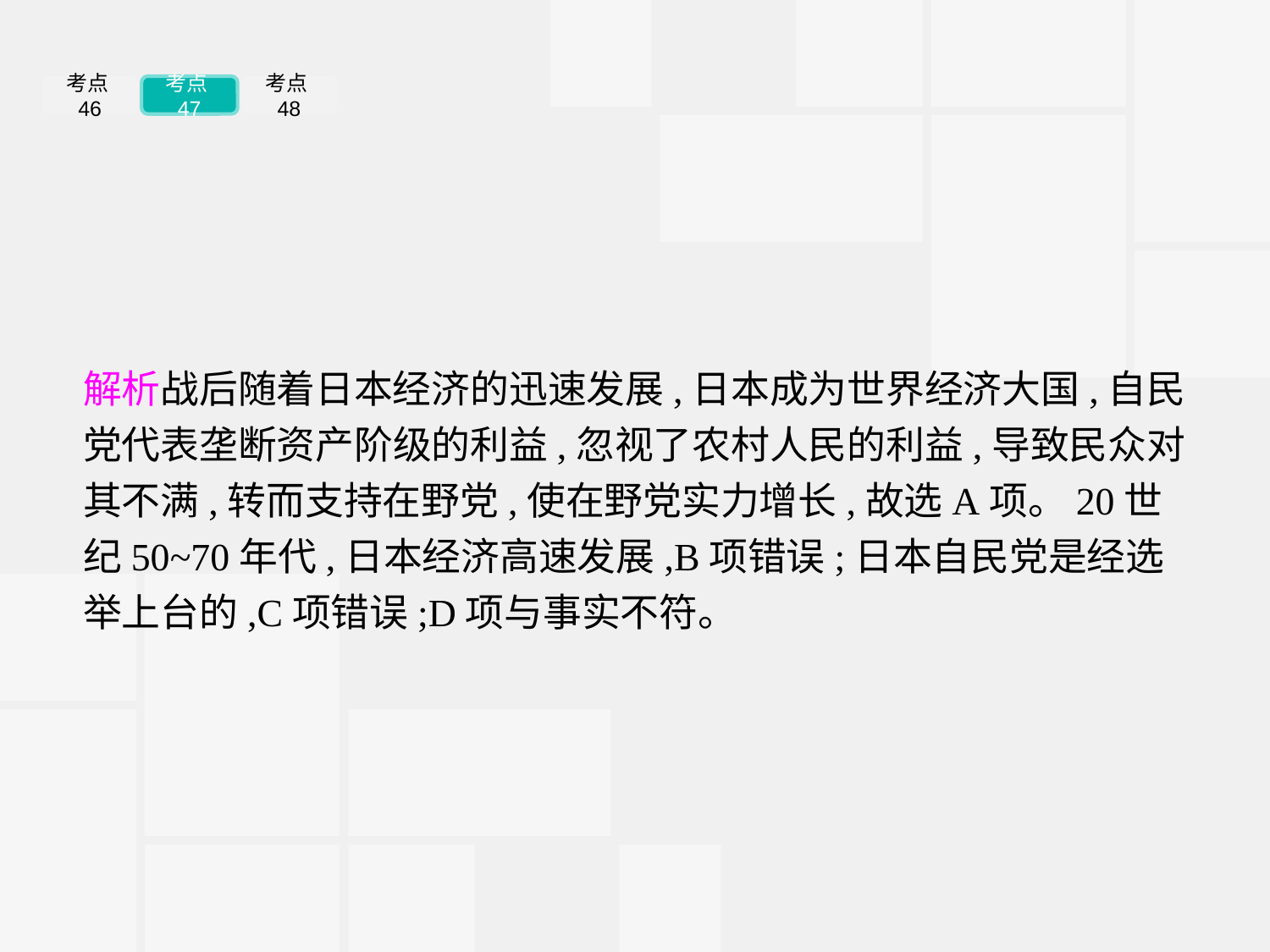

考点46
考点47
考点48
解析战后随着日本经济的迅速发展,日本成为世界经济大国,自民党代表垄断资产阶级的利益,忽视了农村人民的利益,导致民众对其不满,转而支持在野党,使在野党实力增长,故选A项。20世纪50~70年代,日本经济高速发展,B项错误;日本自民党是经选举上台的,C项错误;D项与事实不符。